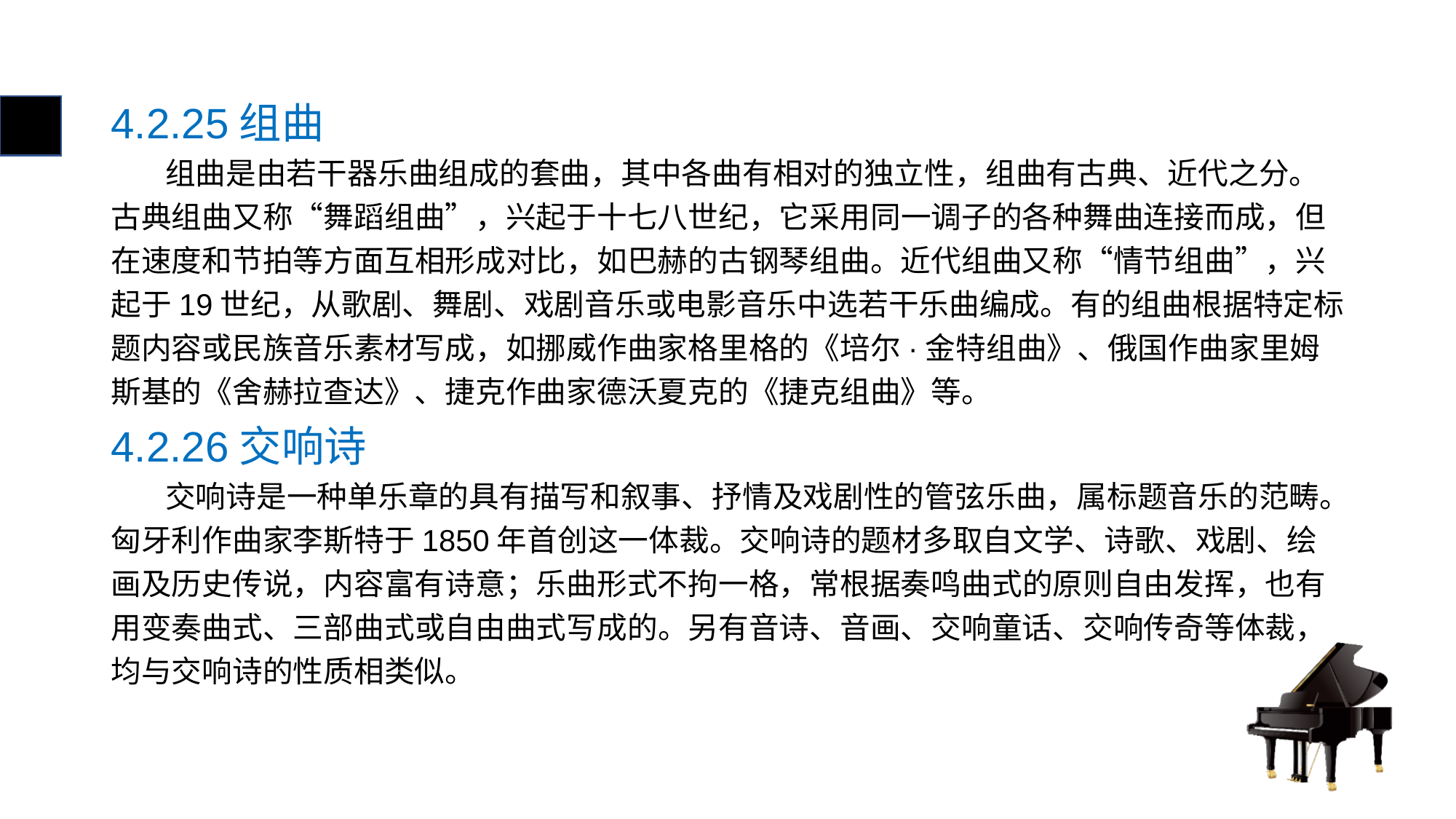

# 4.2.25组曲
       组曲是由若干器乐曲组成的套曲，其中各曲有相对的独立性，组曲有古典、近代之分。古典组曲又称“舞蹈组曲”，兴起于十七八世纪，它采用同一调子的各种舞曲连接而成，但在速度和节拍等方面互相形成对比，如巴赫的古钢琴组曲。近代组曲又称“情节组曲”，兴起于19世纪，从歌剧、舞剧、戏剧音乐或电影音乐中选若干乐曲编成。有的组曲根据特定标题内容或民族音乐素材写成，如挪威作曲家格里格的《培尔·金特组曲》、俄国作曲家里姆斯基的《舍赫拉查达》、捷克作曲家德沃夏克的《捷克组曲》等。
4.2.26交响诗
       交响诗是一种单乐章的具有描写和叙事、抒情及戏剧性的管弦乐曲，属标题音乐的范畴。匈牙利作曲家李斯特于1850年首创这一体裁。交响诗的题材多取自文学、诗歌、戏剧、绘画及历史传说，内容富有诗意；乐曲形式不拘一格，常根据奏鸣曲式的原则自由发挥，也有用变奏曲式、三部曲式或自由曲式写成的。另有音诗、音画、交响童话、交响传奇等体裁，均与交响诗的性质相类似。